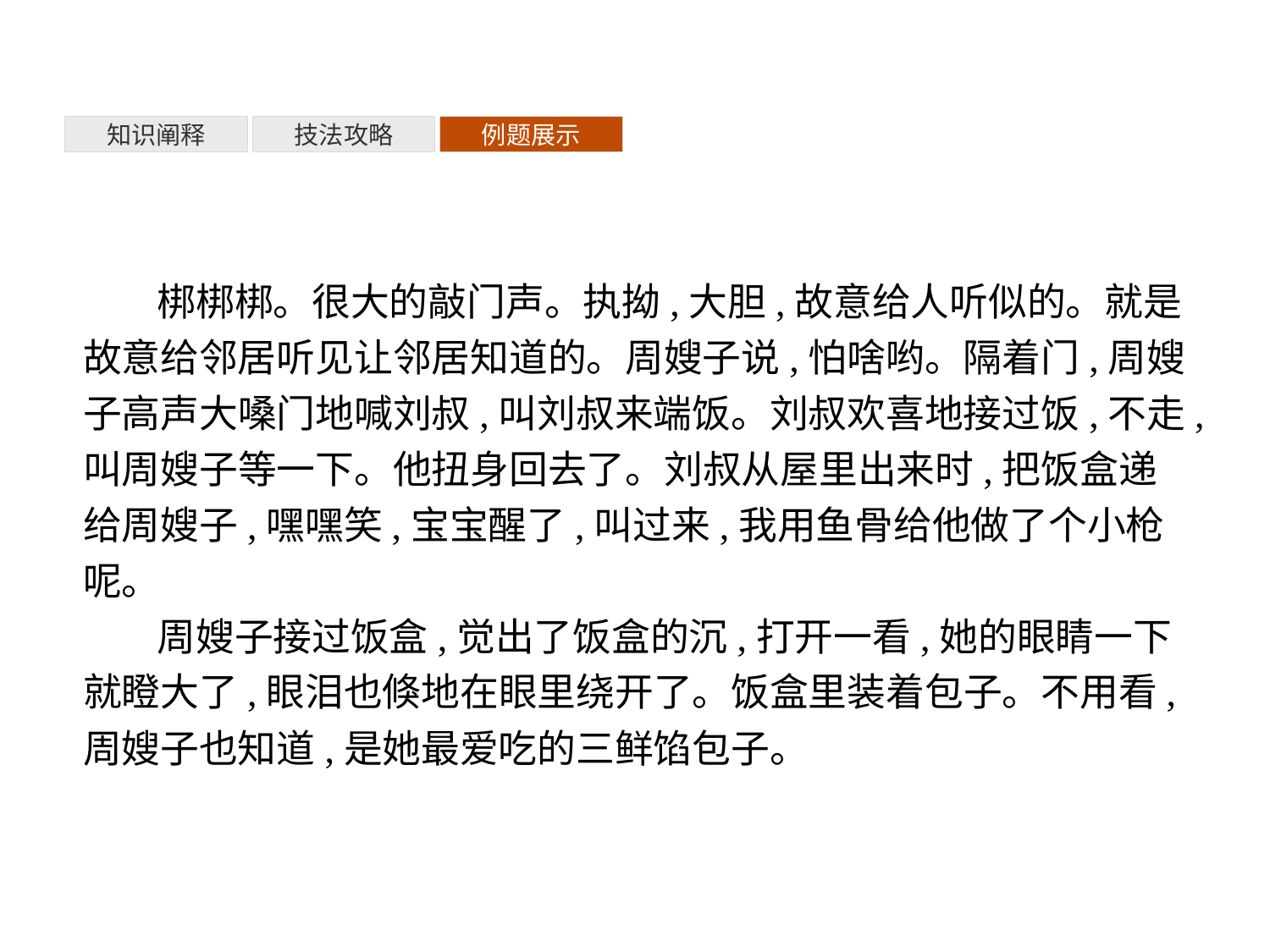

知识阐释
技法攻略
例题展示
梆梆梆。很大的敲门声。执拗,大胆,故意给人听似的。就是故意给邻居听见让邻居知道的。周嫂子说,怕啥哟。隔着门,周嫂子高声大嗓门地喊刘叔,叫刘叔来端饭。刘叔欢喜地接过饭,不走,叫周嫂子等一下。他扭身回去了。刘叔从屋里出来时,把饭盒递给周嫂子,嘿嘿笑,宝宝醒了,叫过来,我用鱼骨给他做了个小枪呢。
周嫂子接过饭盒,觉出了饭盒的沉,打开一看,她的眼睛一下就瞪大了,眼泪也倏地在眼里绕开了。饭盒里装着包子。不用看,周嫂子也知道,是她最爱吃的三鲜馅包子。